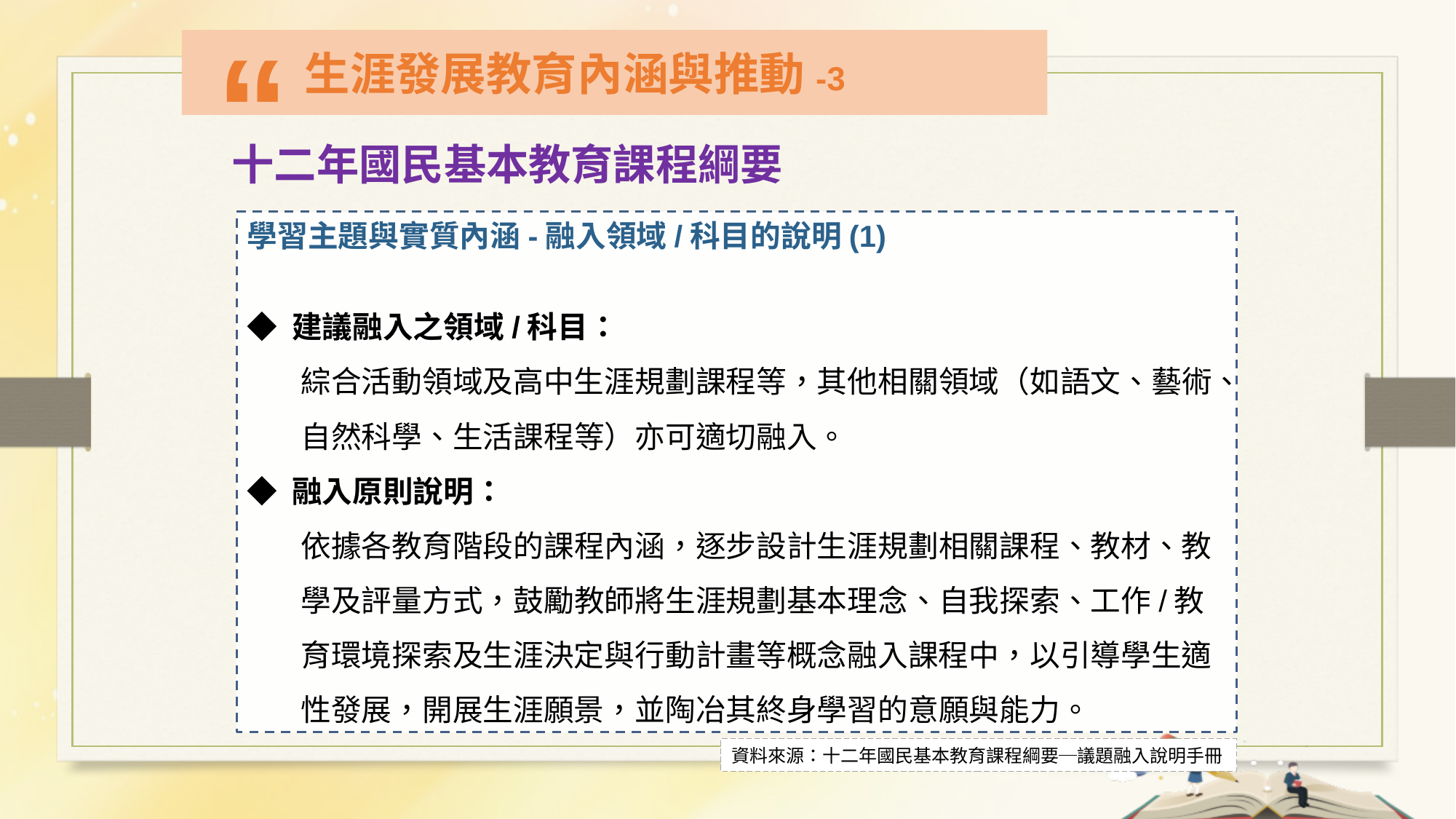

“
生涯發展教育內涵與推動-3

十二年國民基本教育課程綱要
學習主題與實質內涵-融入領域/科目的說明(1)

◆ 建議融入之領域/科目：
綜合活動領域及高中生涯規劃課程等，其他相關領域（如語文、藝術、自然科學、生活課程等）亦可適切融入。
◆ 融入原則說明：
依據各教育階段的課程內涵，逐步設計生涯規劃相關課程、教材、教學及評量方式，鼓勵教師將生涯規劃基本理念、自我探索、工作/教育環境探索及生涯決定與行動計畫等概念融入課程中，以引導學生適性發展，開展生涯願景，並陶冶其終身學習的意願與能力。
資料來源：十二年國民基本教育課程綱要─議題融入說明手冊